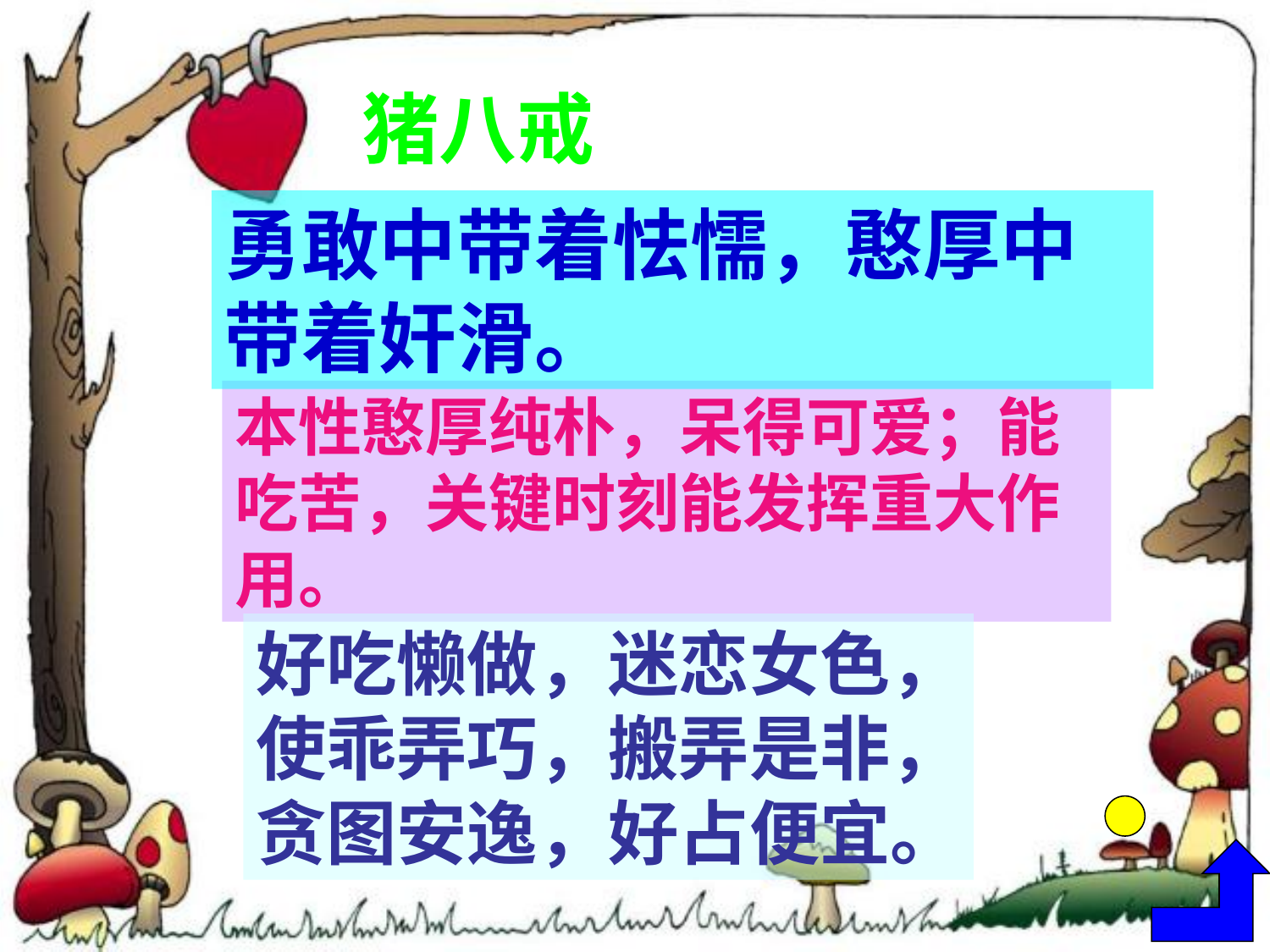

猪八戒
勇敢中带着怯懦，憨厚中带着奸滑。
本性憨厚纯朴，呆得可爱；能吃苦，关键时刻能发挥重大作用。
好吃懒做，迷恋女色，使乖弄巧，搬弄是非，贪图安逸，好占便宜。